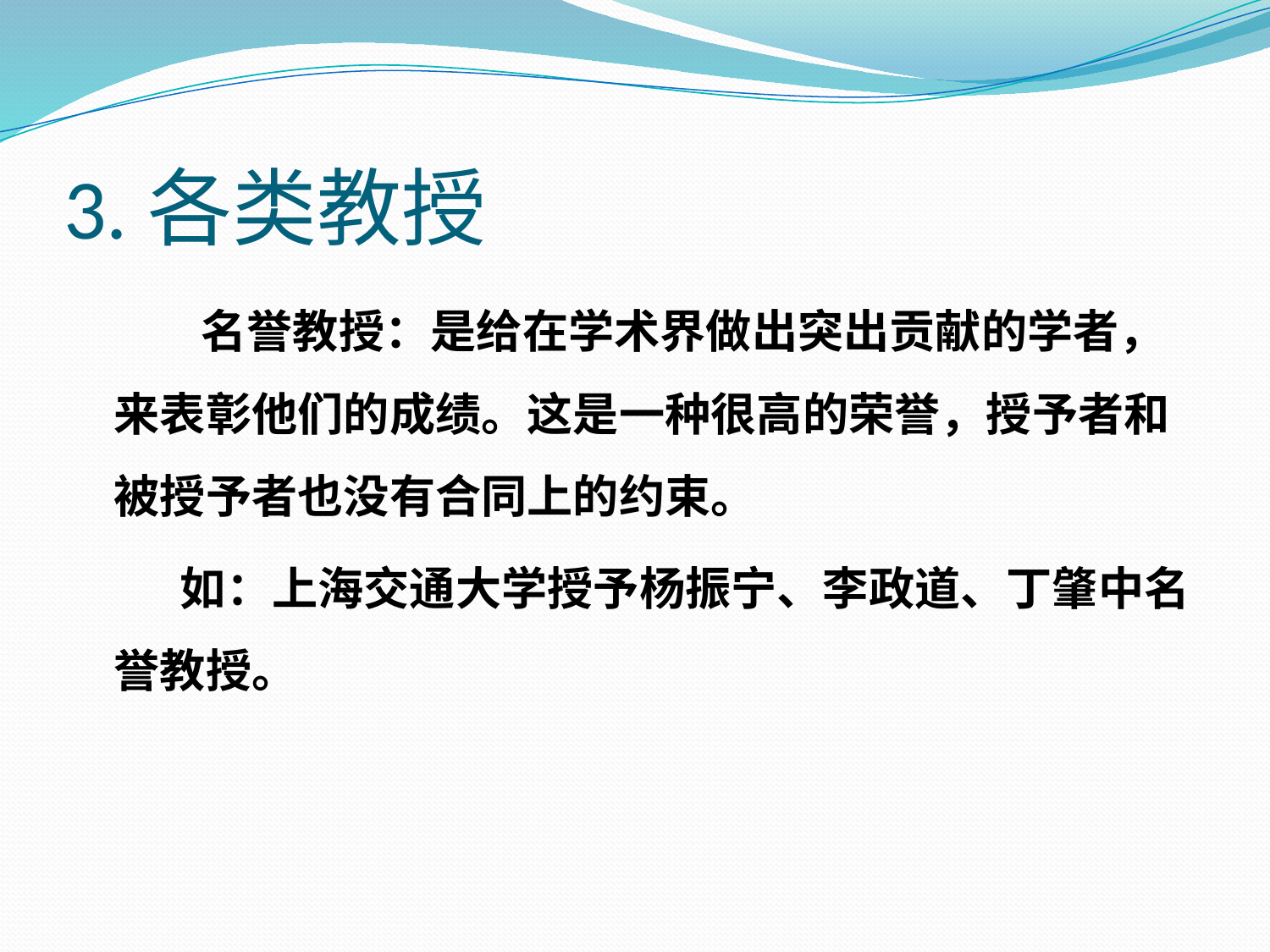

# 3.各类教授
           名誉教授：是给在学术界做出突出贡献的学者，来表彰他们的成绩。这是一种很高的荣誉，授予者和被授予者也没有合同上的约束。
         如：上海交通大学授予杨振宁、李政道、丁肇中名誉教授。